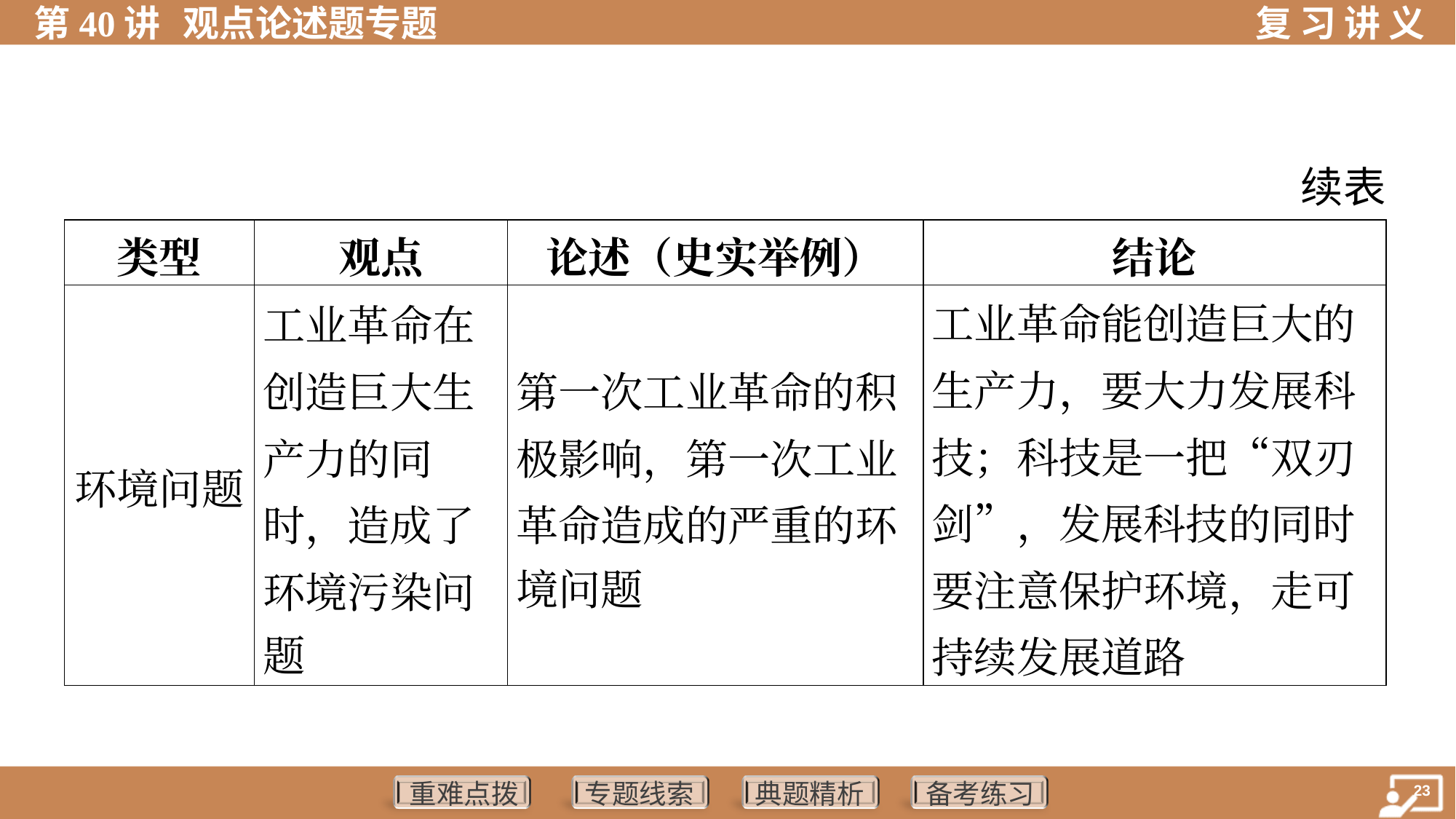

续表
| 类型 | 观点 | 论述（史实举例） | 结论 |
| --- | --- | --- | --- |
| 环境问题 | 工业革命在 创造巨大生 产力的同 时，造成了 环境污染问 题 | 第一次工业革命的积 极影响，第一次工业 革命造成的严重的环 境问题 | 工业革命能创造巨大的 生产力，要大力发展科 技；科技是一把“双刃 剑”，发展科技的同时要注意保护环境，走可持续发展道路 |